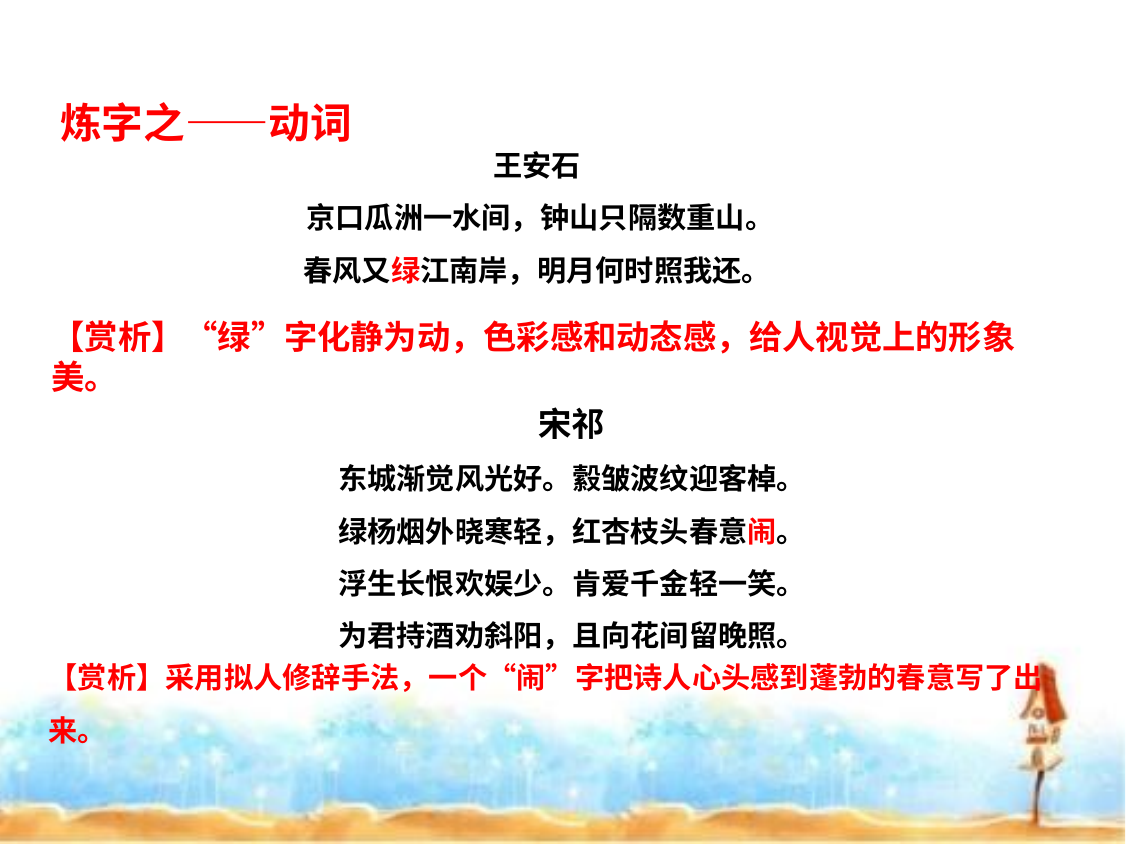

炼字之——动词

王安石
京口瓜洲一水间，钟山只隔数重山。
春风又绿江南岸，明月何时照我还。
【赏析】“绿”字化静为动，色彩感和动态感，给人视觉上的形象美。
宋祁
东城渐觉风光好。縠皱波纹迎客棹。
绿杨烟外晓寒轻，红杏枝头春意闹。
浮生长恨欢娱少。肯爱千金轻一笑。
为君持酒劝斜阳，且向花间留晚照。

【赏析】采用拟人修辞手法，一个“闹”字把诗人心头感到蓬勃的春意写了出来。